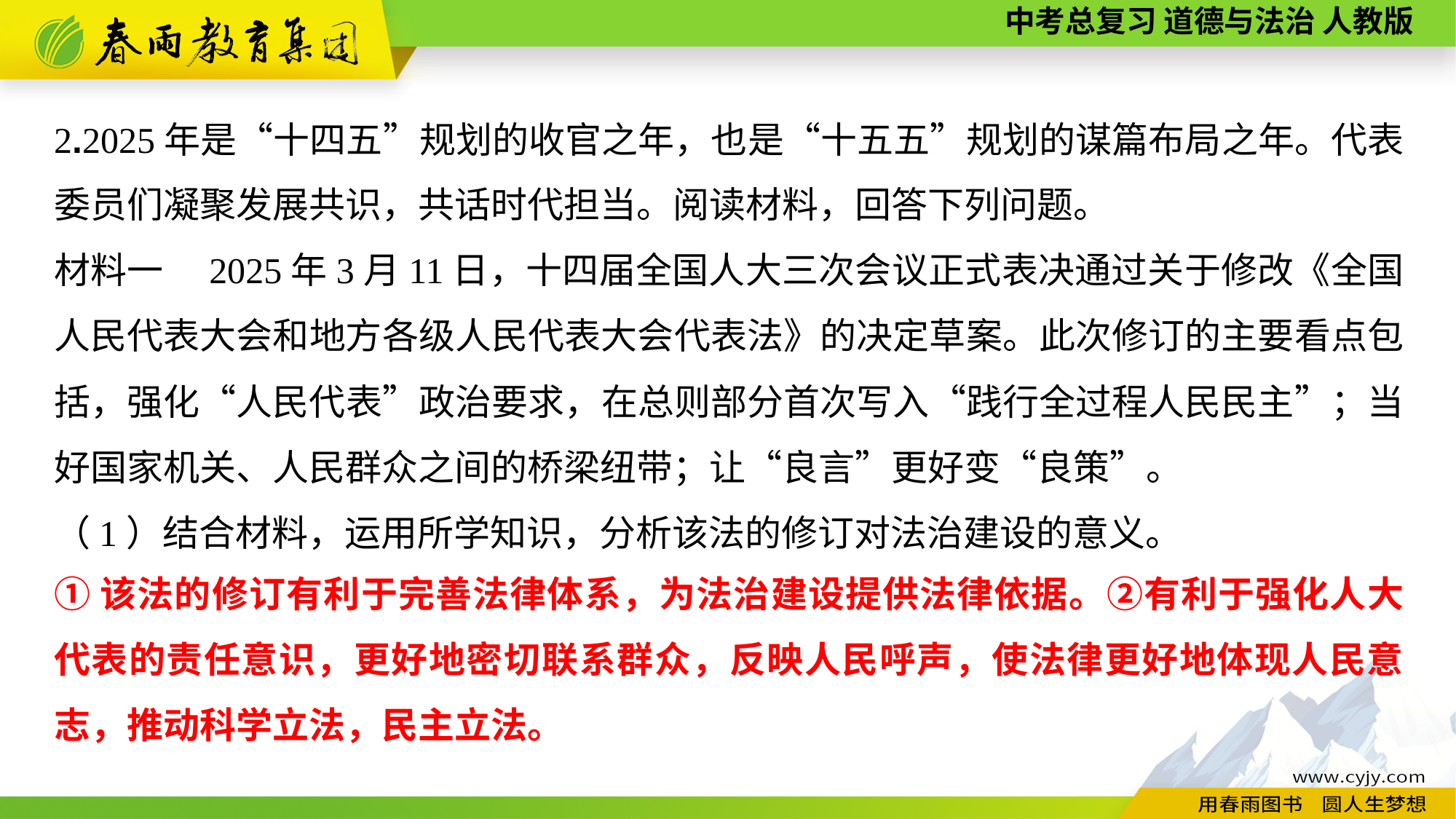

2.2025年是“十四五”规划的收官之年，也是“十五五”规划的谋篇布局之年。代表委员们凝聚发展共识，共话时代担当。阅读材料，回答下列问题。
材料一　2025年3月11日，十四届全国人大三次会议正式表决通过关于修改《全国人民代表大会和地方各级人民代表大会代表法》的决定草案。此次修订的主要看点包括，强化“人民代表”政治要求，在总则部分首次写入“践行全过程人民民主”；当好国家机关、人民群众之间的桥梁纽带；让“良言”更好变“良策”。
（1）结合材料，运用所学知识，分析该法的修订对法治建设的意义。
①该法的修订有利于完善法律体系，为法治建设提供法律依据。②有利于强化人大代表的责任意识，更好地密切联系群众，反映人民呼声，使法律更好地体现人民意志，推动科学立法，民主立法。